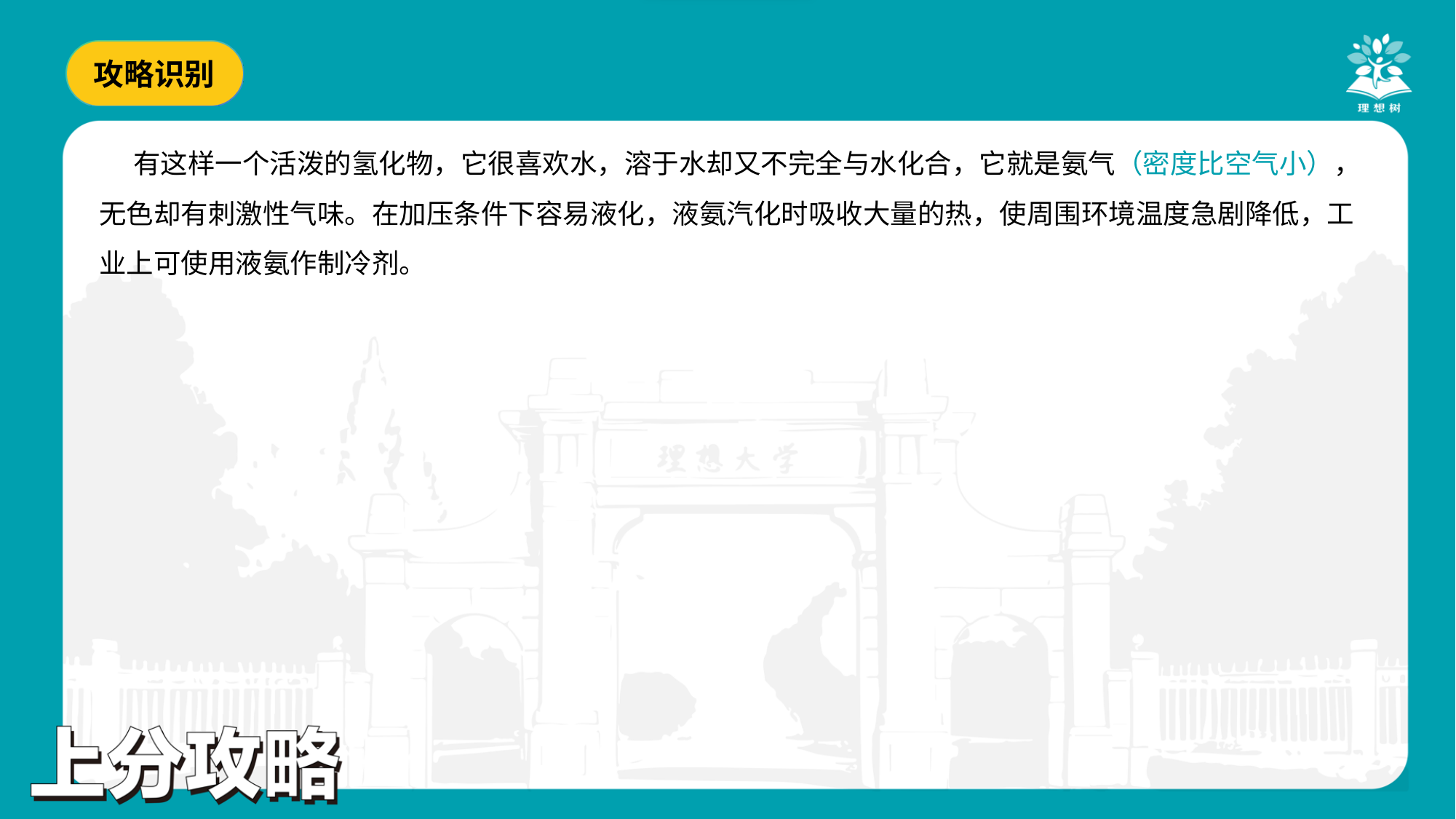

有这样一个活泼的氢化物，它很喜欢水，溶于水却又不完全与水化合，它就是氨气（密度比空气小），
无色却有刺激性气味。在加压条件下容易液化，液氨汽化时吸收大量的热，使周围环境温度急剧降低，工
业上可使用液氨作制冷剂。